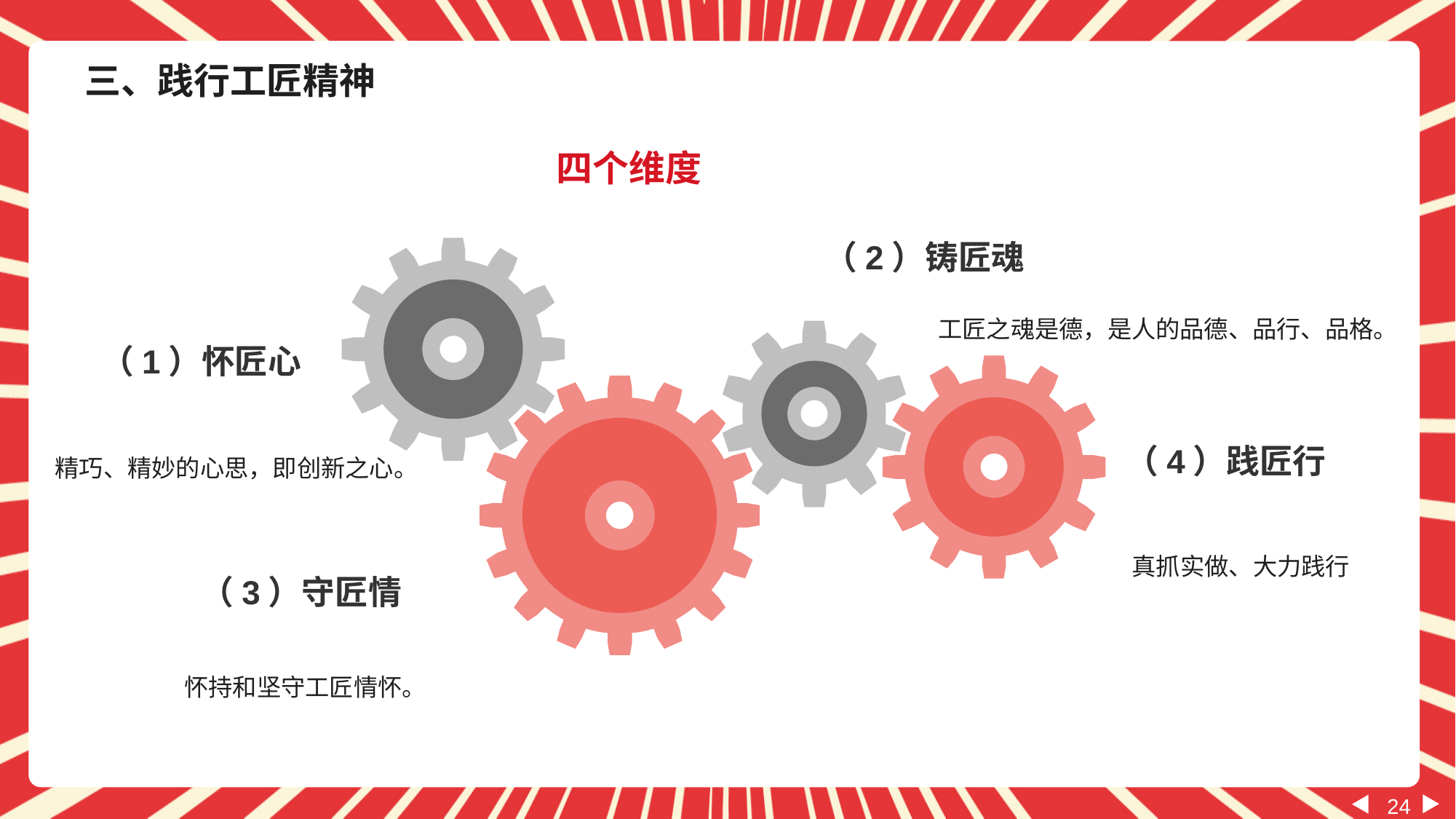

三、践行工匠精神

四个维度
（2）铸匠魂

（1）怀匠心

（4）践匠行
（3）守匠情
工匠之魂是德，是人的品德、品行、品格。
精巧、精妙的心思，即创新之心。
真抓实做、大力践行
怀持和坚守工匠情怀。